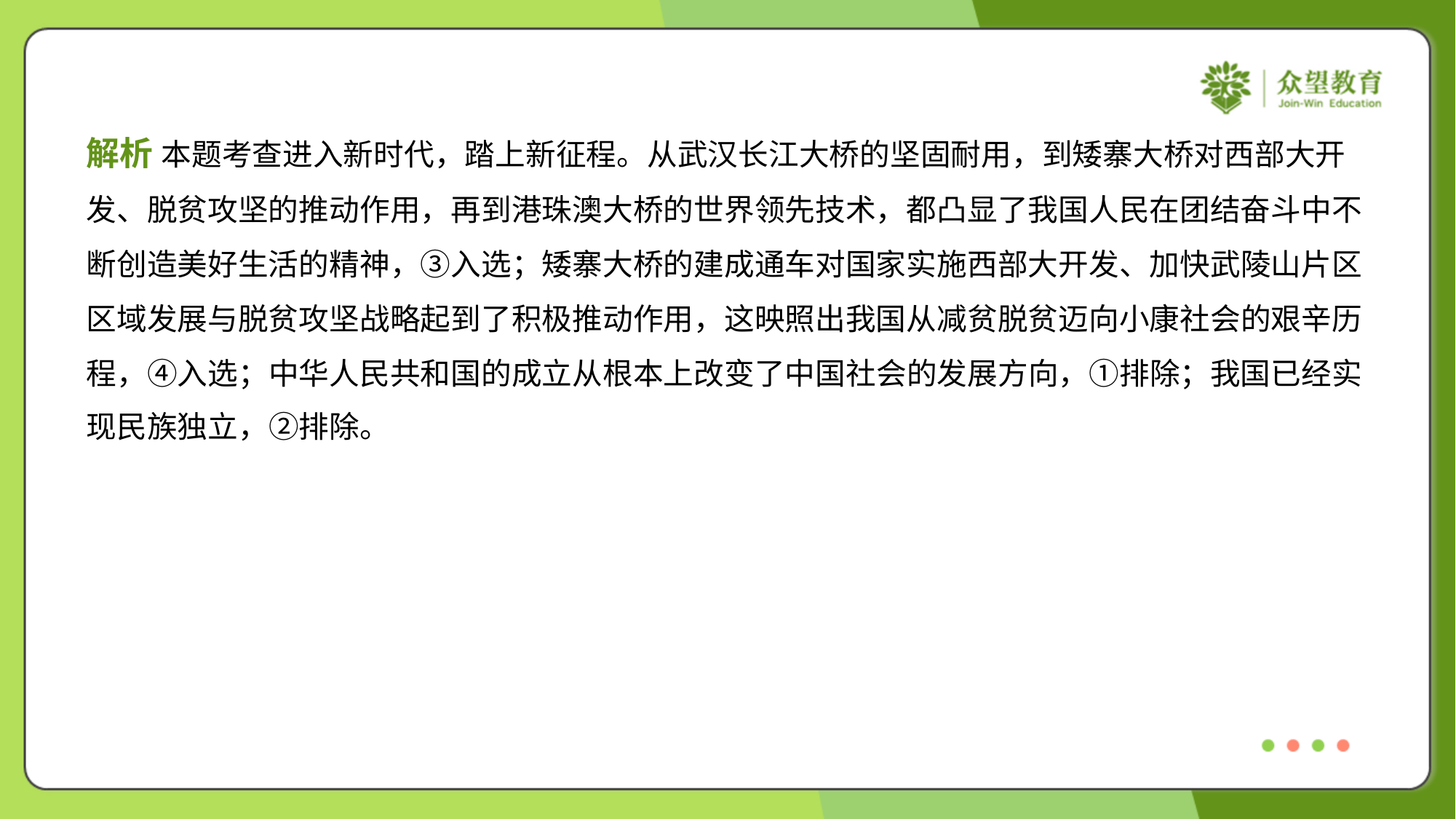

解析 本题考查进入新时代，踏上新征程。从武汉长江大桥的坚固耐用，到矮寨大桥对西部大开
发、脱贫攻坚的推动作用，再到港珠澳大桥的世界领先技术，都凸显了我国人民在团结奋斗中不
断创造美好生活的精神，③入选；矮寨大桥的建成通车对国家实施西部大开发、加快武陵山片区
区域发展与脱贫攻坚战略起到了积极推动作用，这映照出我国从减贫脱贫迈向小康社会的艰辛历
程，④入选；中华人民共和国的成立从根本上改变了中国社会的发展方向，①排除；我国已经实
现民族独立，②排除。